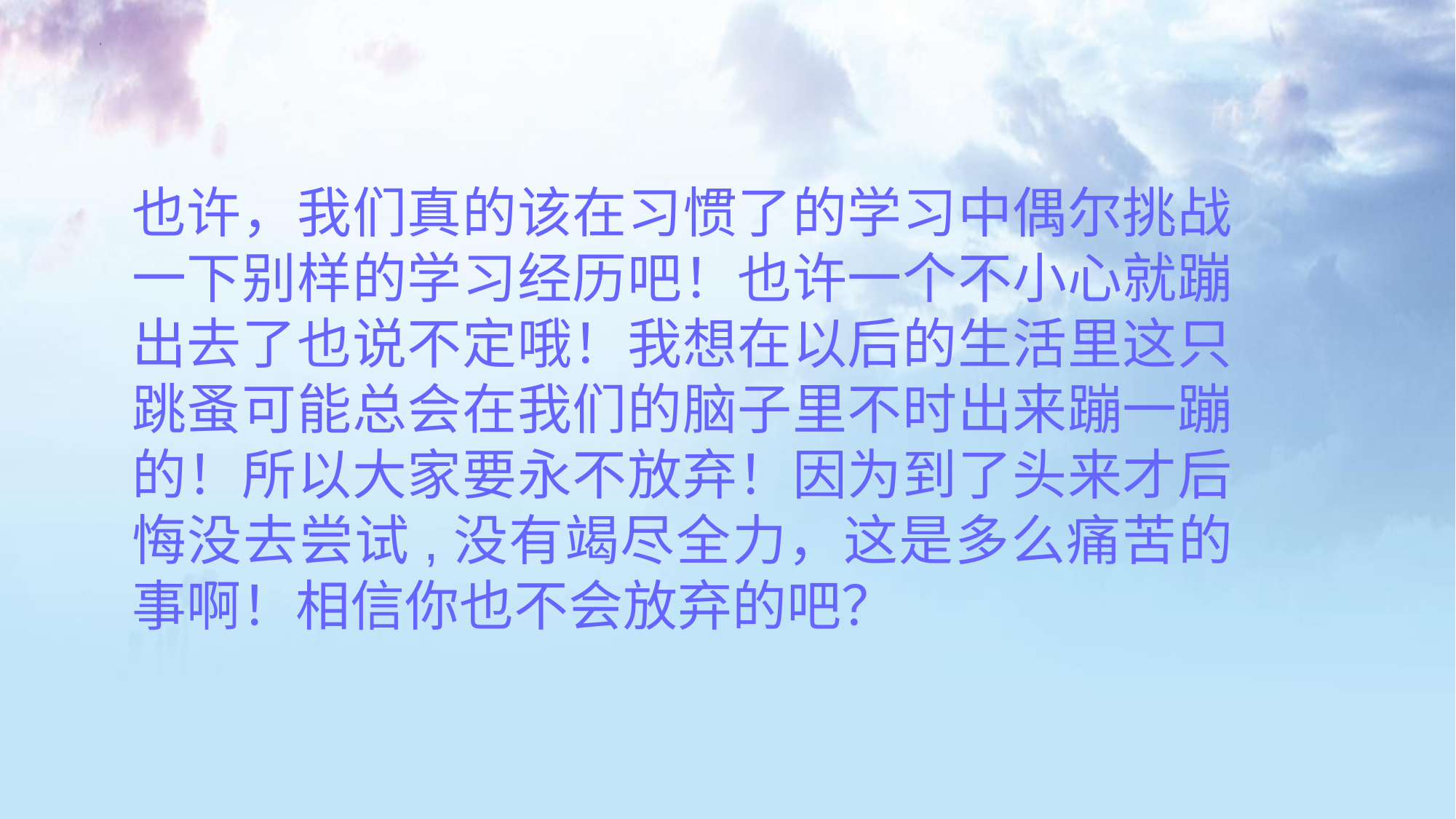

也许，我们真的该在习惯了的学习中偶尔挑战一下别样的学习经历吧！也许一个不小心就蹦出去了也说不定哦！我想在以后的生活里这只跳蚤可能总会在我们的脑子里不时出来蹦一蹦的！所以大家要永不放弃！因为到了头来才后悔没去尝试,没有竭尽全力，这是多么痛苦的事啊！相信你也不会放弃的吧？